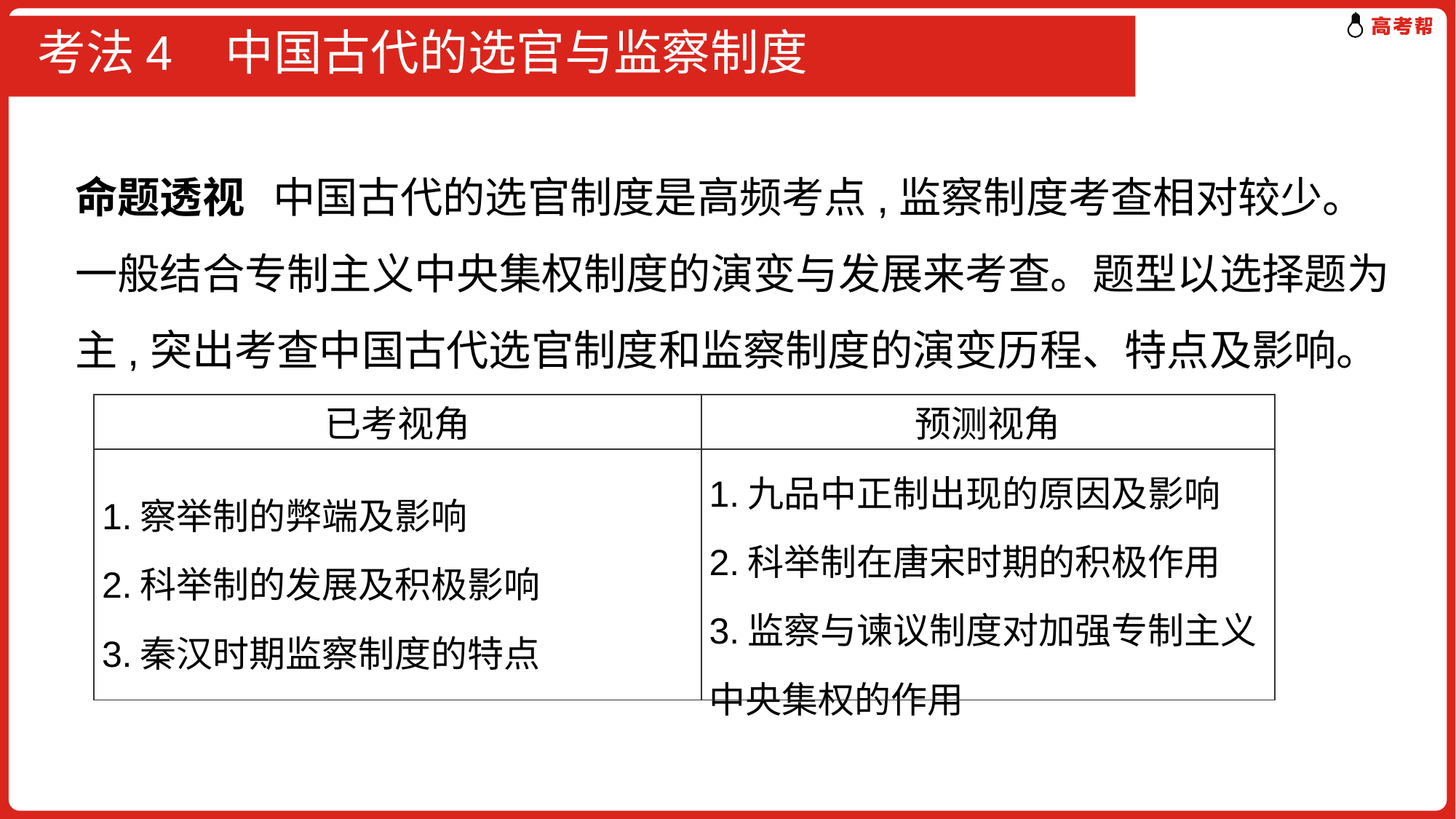

# 考法4   中国古代的选官与监察制度
命题透视   中国古代的选官制度是高频考点,监察制度考查相对较少。一般结合专制主义中央集权制度的演变与发展来考查。题型以选择题为主,突出考查中国古代选官制度和监察制度的演变历程、特点及影响。
| 已考视角 | 预测视角 |
| --- | --- |
| 1.察举制的弊端及影响 2.科举制的发展及积极影响 3.秦汉时期监察制度的特点 | 1.九品中正制出现的原因及影响 2.科举制在唐宋时期的积极作用 3.监察与谏议制度对加强专制主义中央集权的作用 |